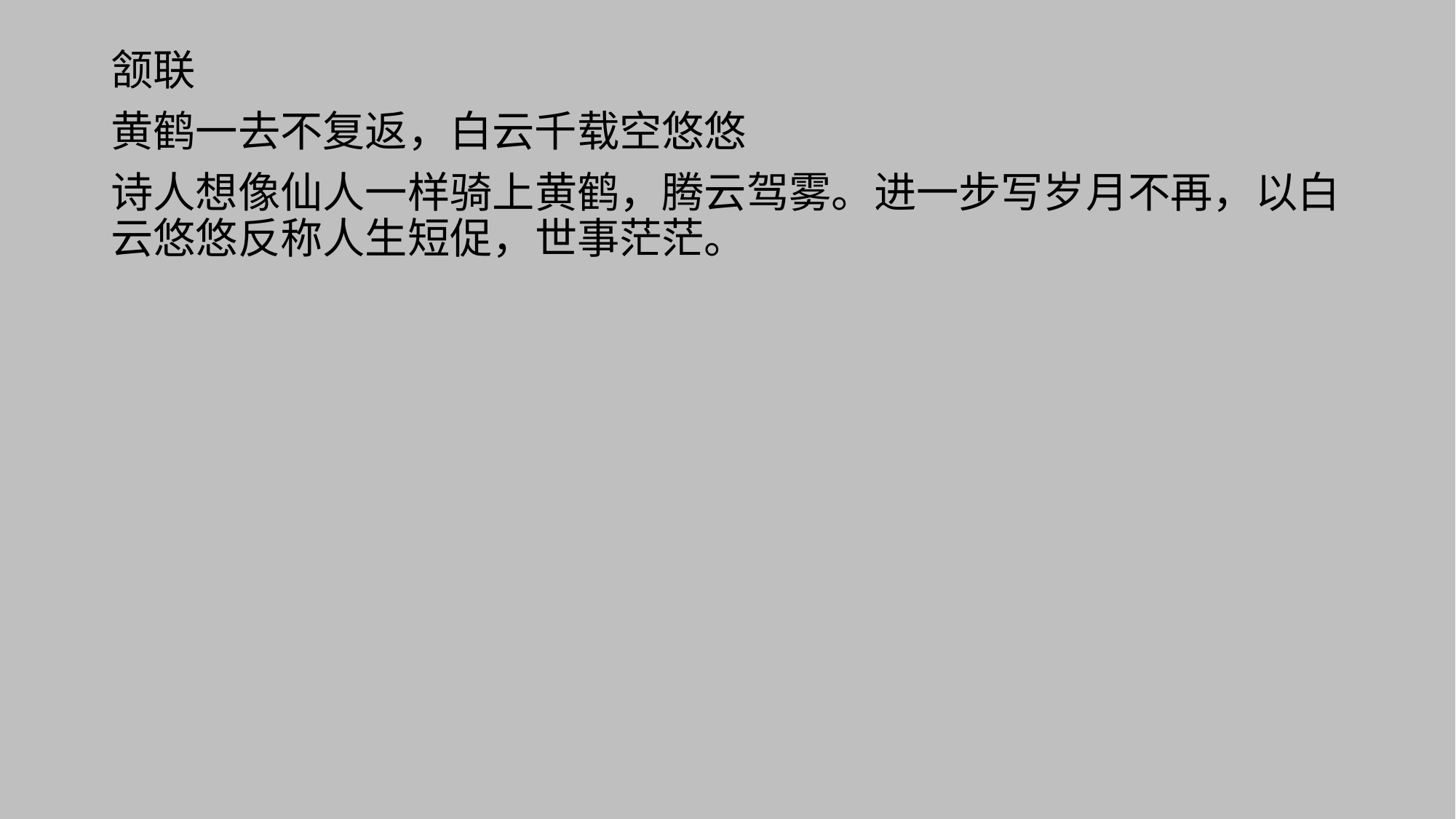

# 颔联
黄鹤一去不复返，白云千载空悠悠
诗人想像仙人一样骑上黄鹤，腾云驾雾。进一步写岁月不再，以白云悠悠反称人生短促，世事茫茫。